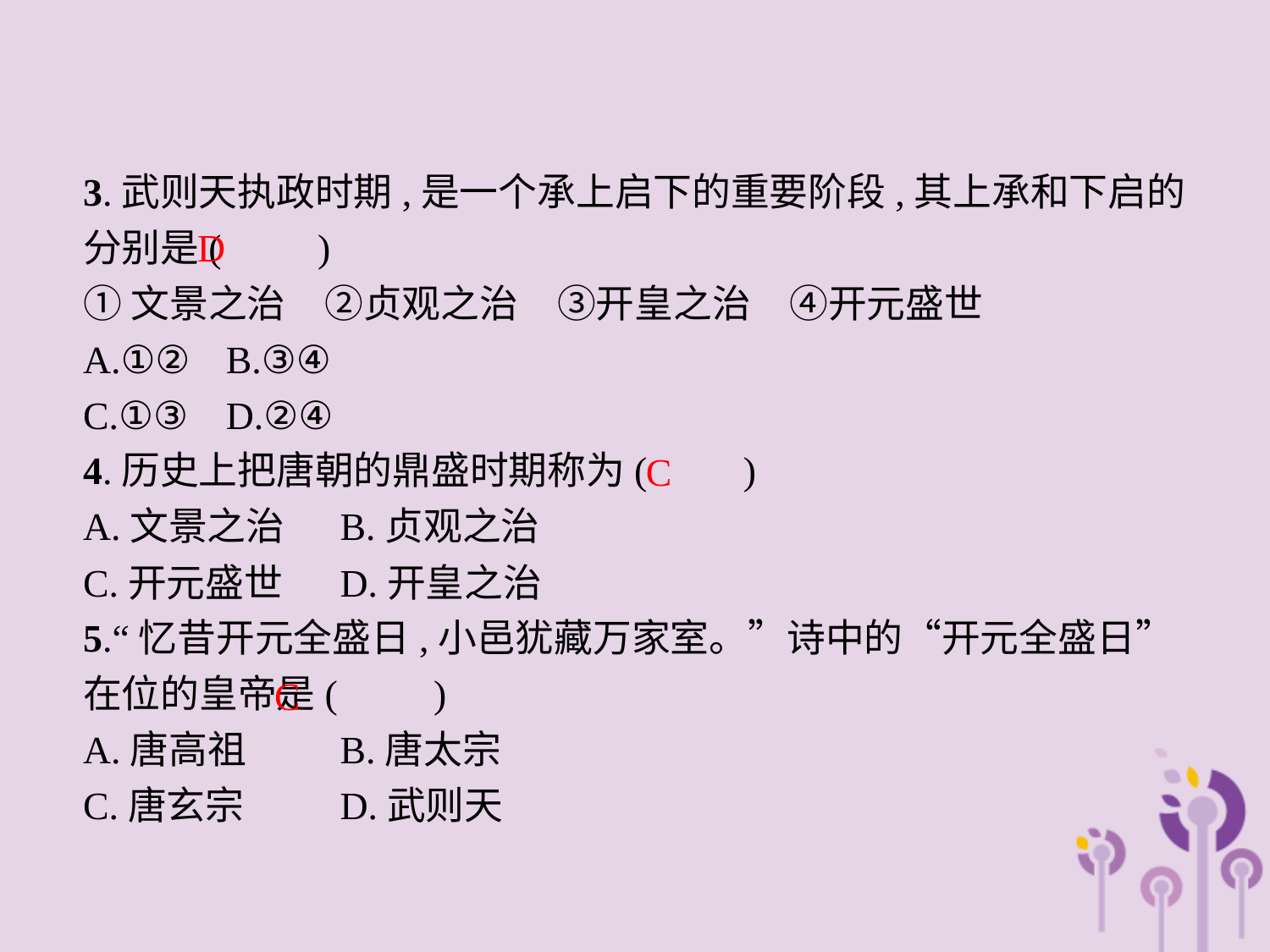

3.武则天执政时期,是一个承上启下的重要阶段,其上承和下启的分别是(　　)
①文景之治　②贞观之治　③开皇之治　④开元盛世
A.①②	B.③④
C.①③	D.②④
4.历史上把唐朝的鼎盛时期称为(　　)
A.文景之治	B.贞观之治
C.开元盛世	D.开皇之治
5.“忆昔开元全盛日,小邑犹藏万家室。”诗中的“开元全盛日”在位的皇帝是(　　)
A.唐高祖	B.唐太宗
C.唐玄宗	D.武则天
D
C
C